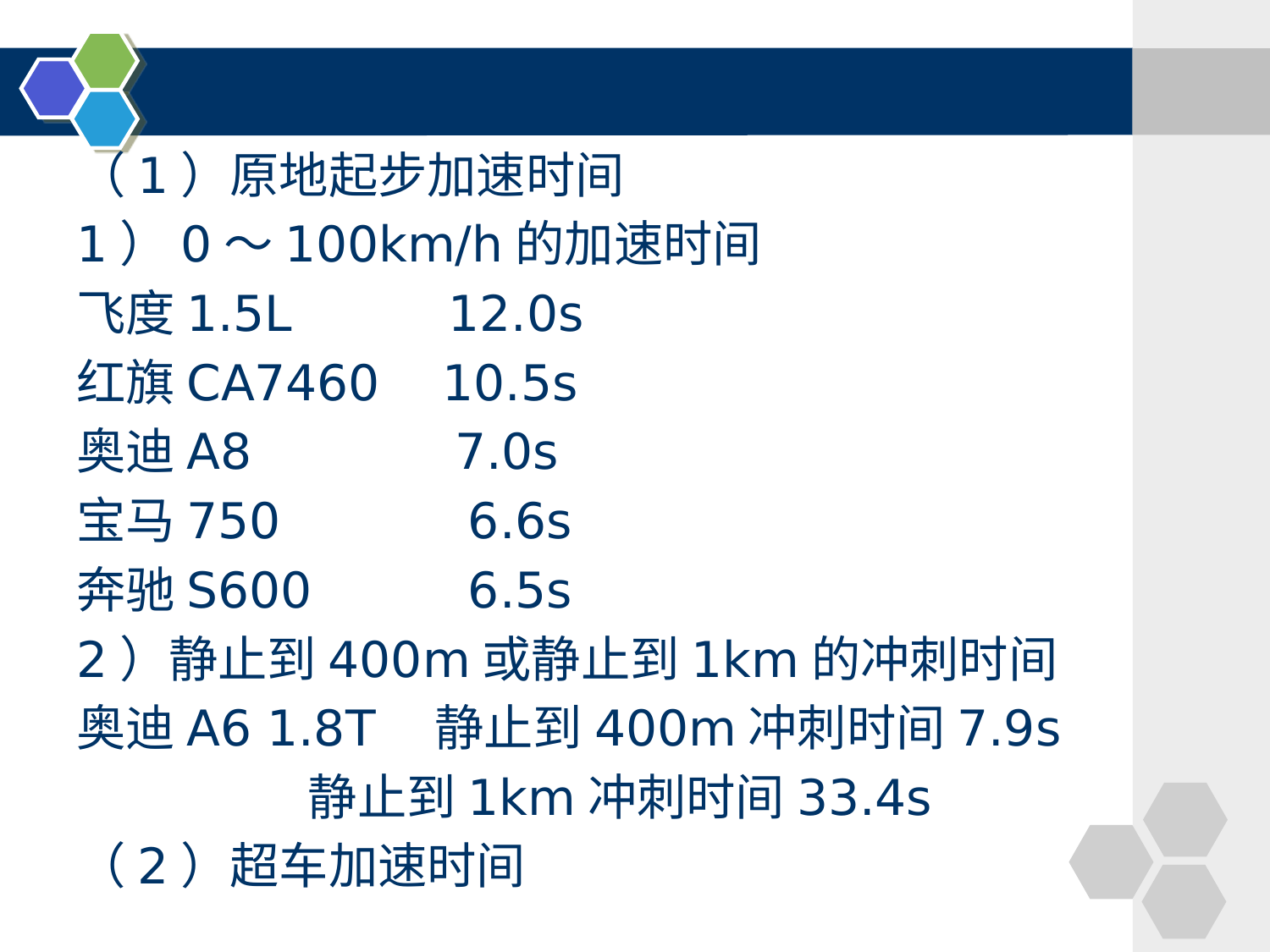

（1）原地起步加速时间
1）0～100km/h的加速时间
飞度1.5L          12.0s
红旗CA7460    10.5s
奥迪A8             7.0s
宝马750            6.6s
奔驰S600          6.5s
2）静止到400m或静止到1km的冲刺时间
奥迪A6 1.8T   静止到400m冲刺时间7.9s
                    静止到1km冲刺时间33.4s
（2）超车加速时间